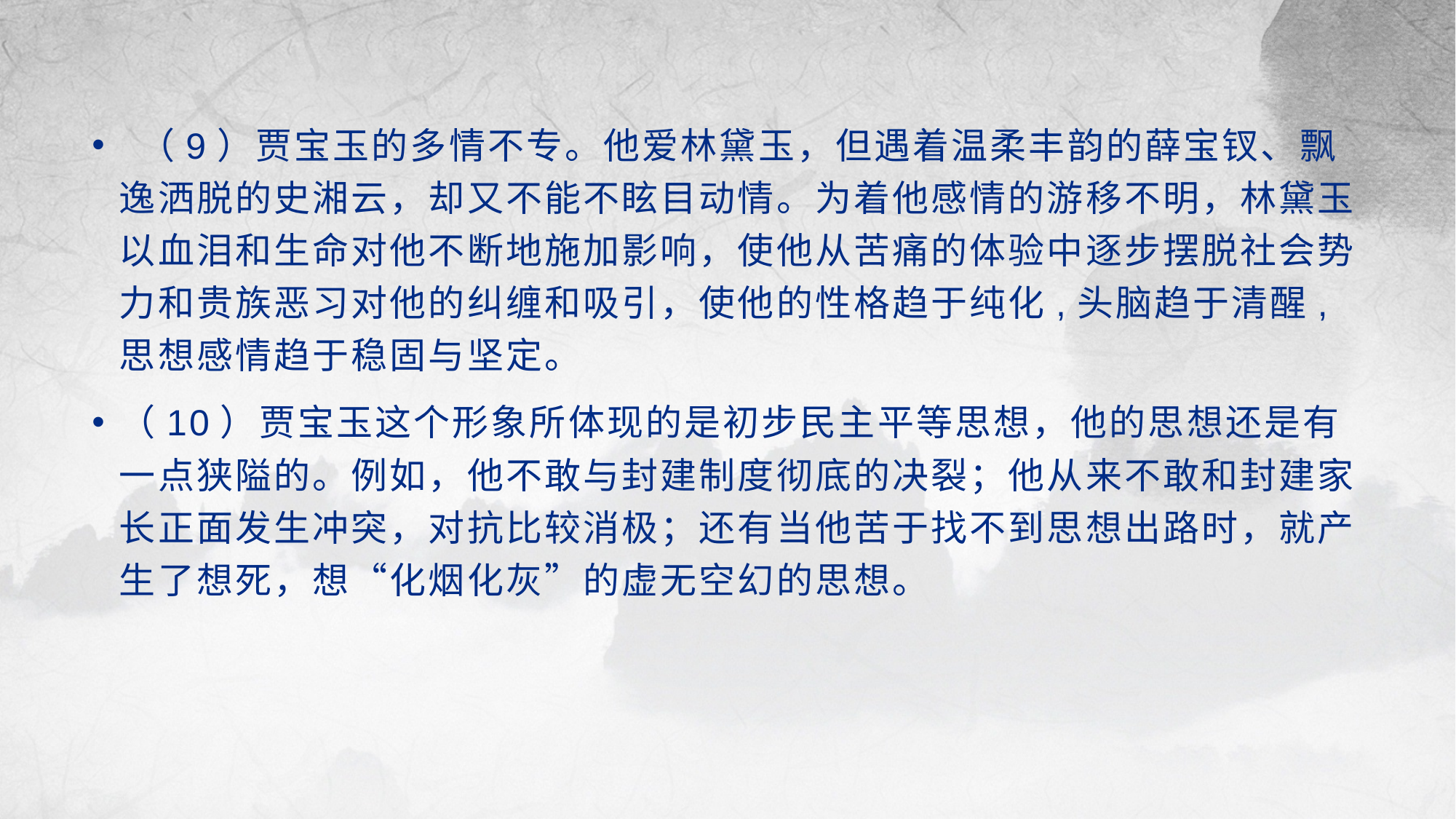

（9）贾宝玉的多情不专。他爱林黛玉，但遇着温柔丰韵的薛宝钗、飘逸洒脱的史湘云，却又不能不眩目动情。为着他感情的游移不明，林黛玉以血泪和生命对他不断地施加影响，使他从苦痛的体验中逐步摆脱社会势力和贵族恶习对他的纠缠和吸引，使他的性格趋于纯化,头脑趋于清醒,思想感情趋于稳固与坚定。
（10）贾宝玉这个形象所体现的是初步民主平等思想，他的思想还是有一点狭隘的。例如，他不敢与封建制度彻底的决裂；他从来不敢和封建家长正面发生冲突，对抗比较消极；还有当他苦于找不到思想出路时，就产生了想死，想“化烟化灰”的虚无空幻的思想。